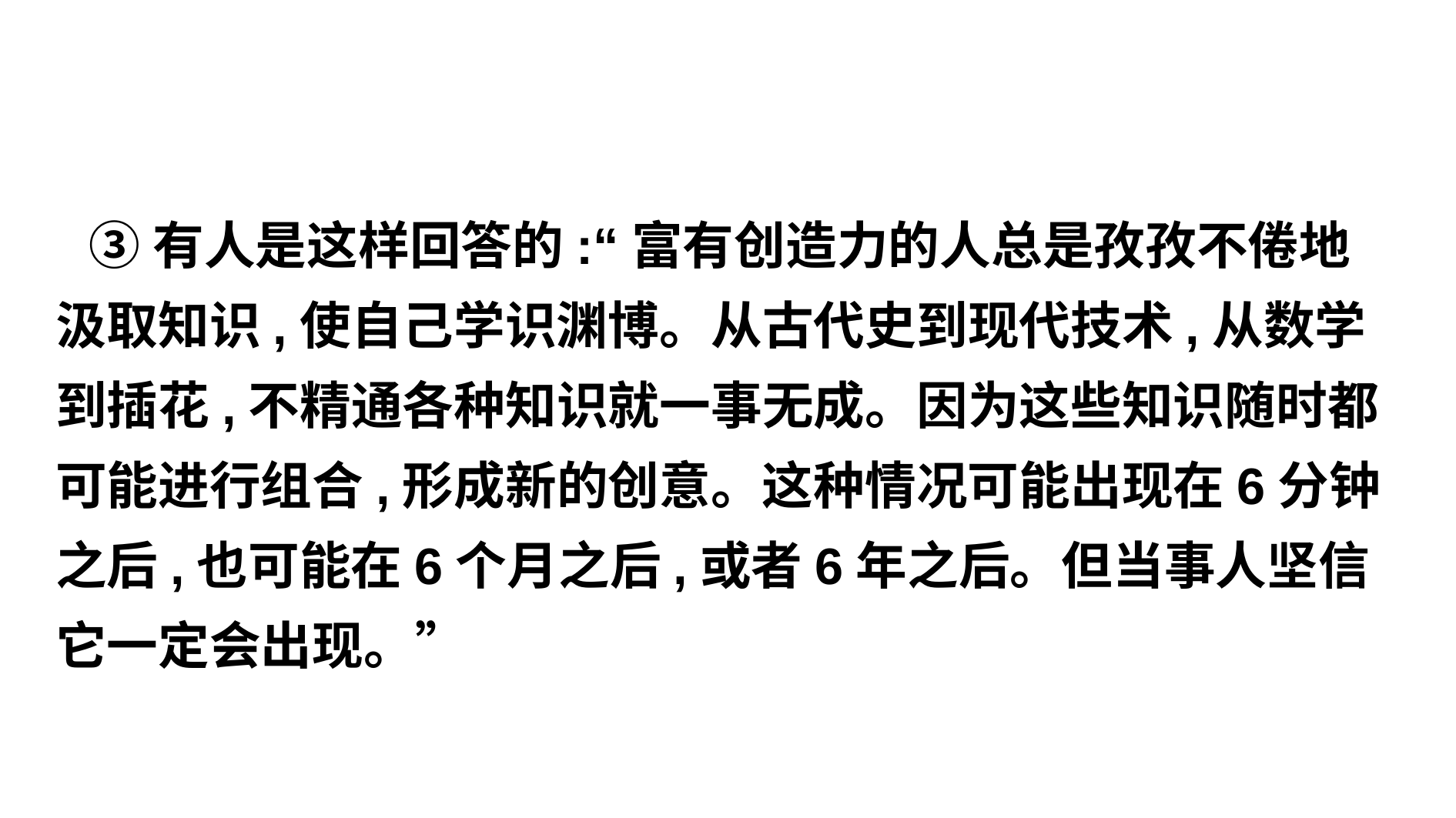

③有人是这样回答的:“富有创造力的人总是孜孜不倦地汲取知识,使自己学识渊博。从古代史到现代技术,从数学到插花,不精通各种知识就一事无成。因为这些知识随时都可能进行组合,形成新的创意。这种情况可能出现在6分钟之后,也可能在6个月之后,或者6年之后。但当事人坚信它一定会出现。”